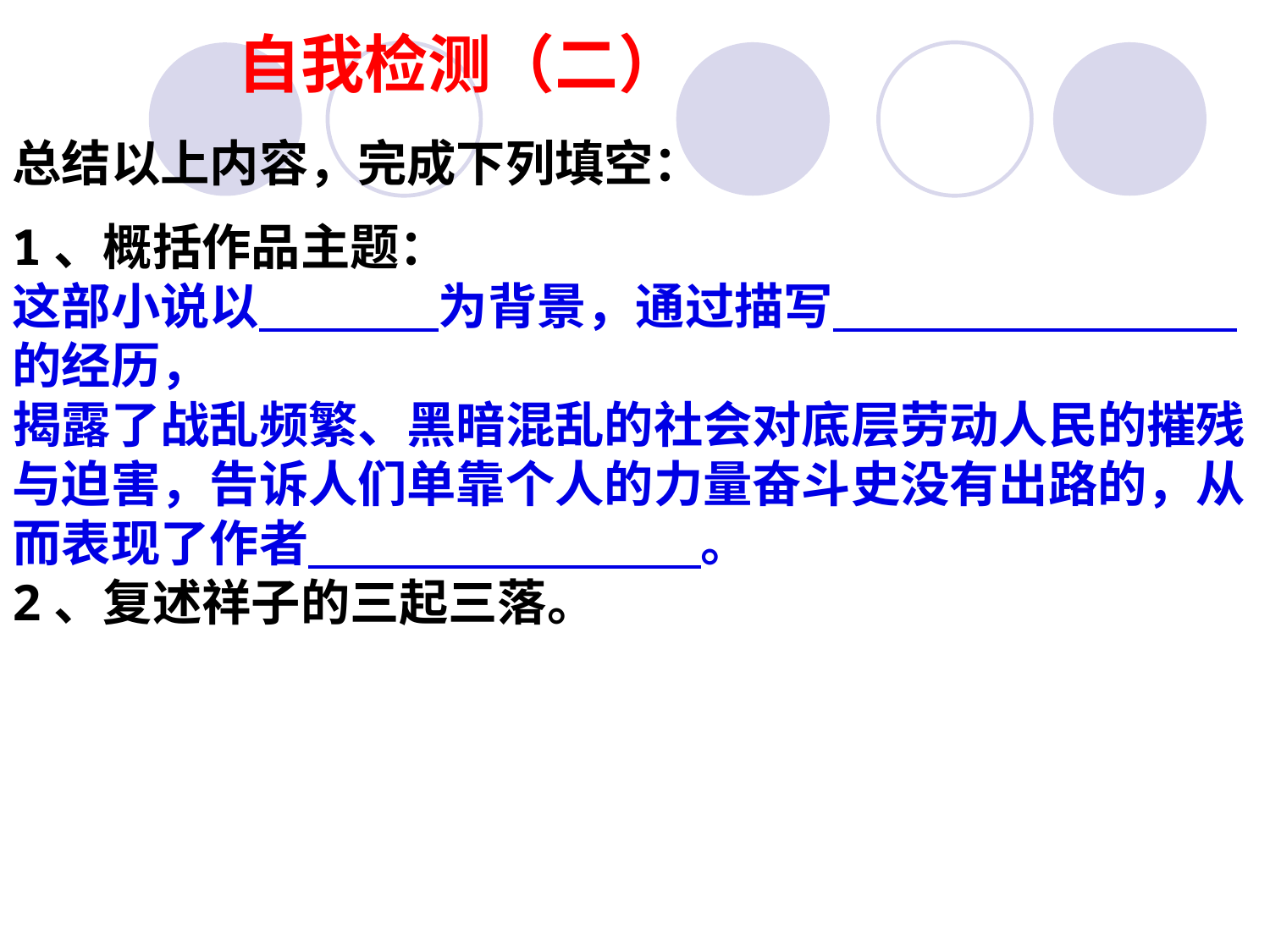

# 自我检测（二）

总结以上内容，完成下列填空：
1、概括作品主题：
这部小说以                为背景，通过描写                                     的经历，
揭露了战乱频繁、黑暗混乱的社会对底层劳动人民的摧残与迫害，告诉人们单靠个人的力量奋斗史没有出路的，从而表现了作者                                   。
2、复述祥子的三起三落。